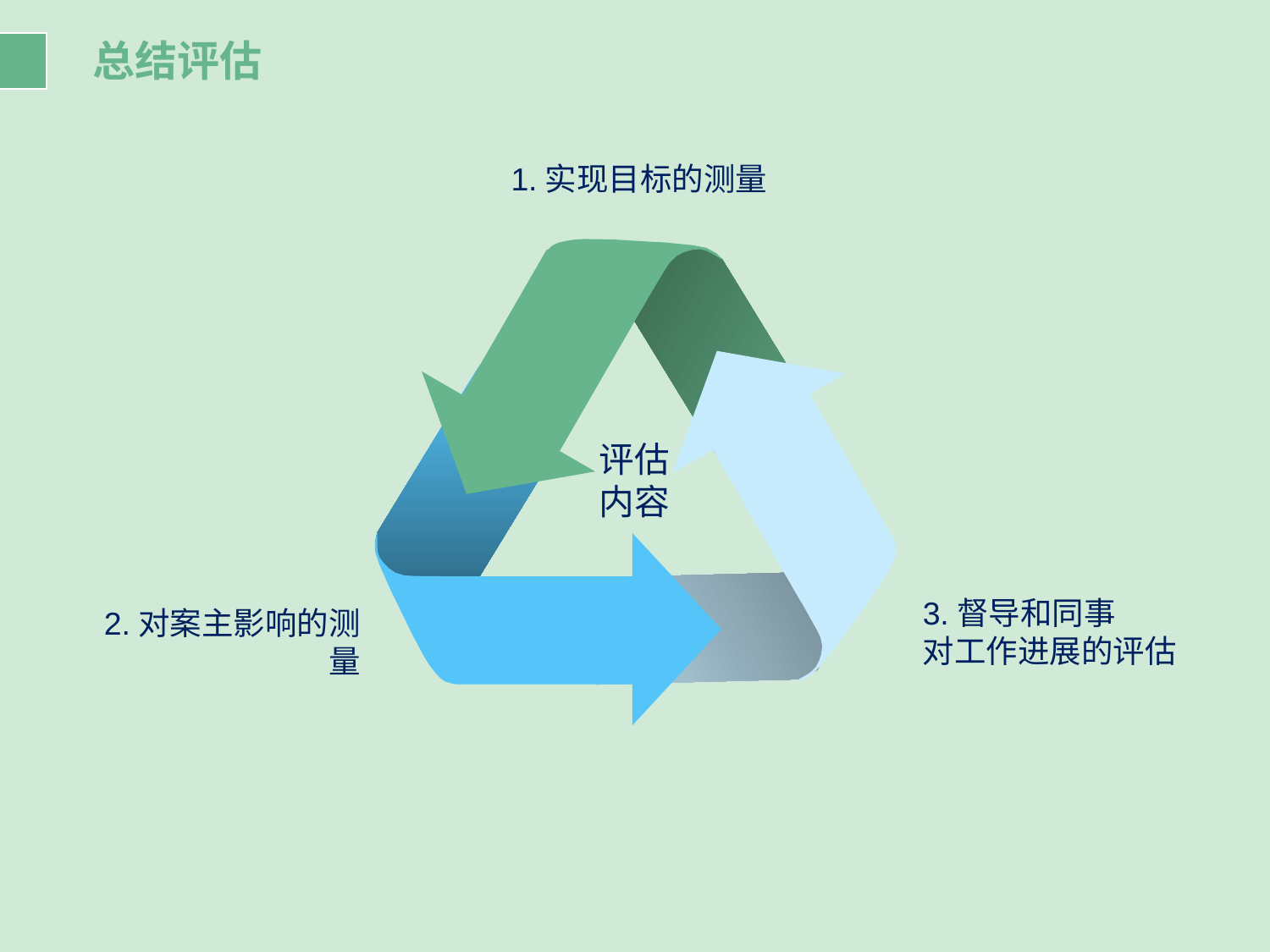

总结评估

1.实现目标的测量

评估内容
3.督导和同事
对工作进展的评估
2.对案主影响的测量